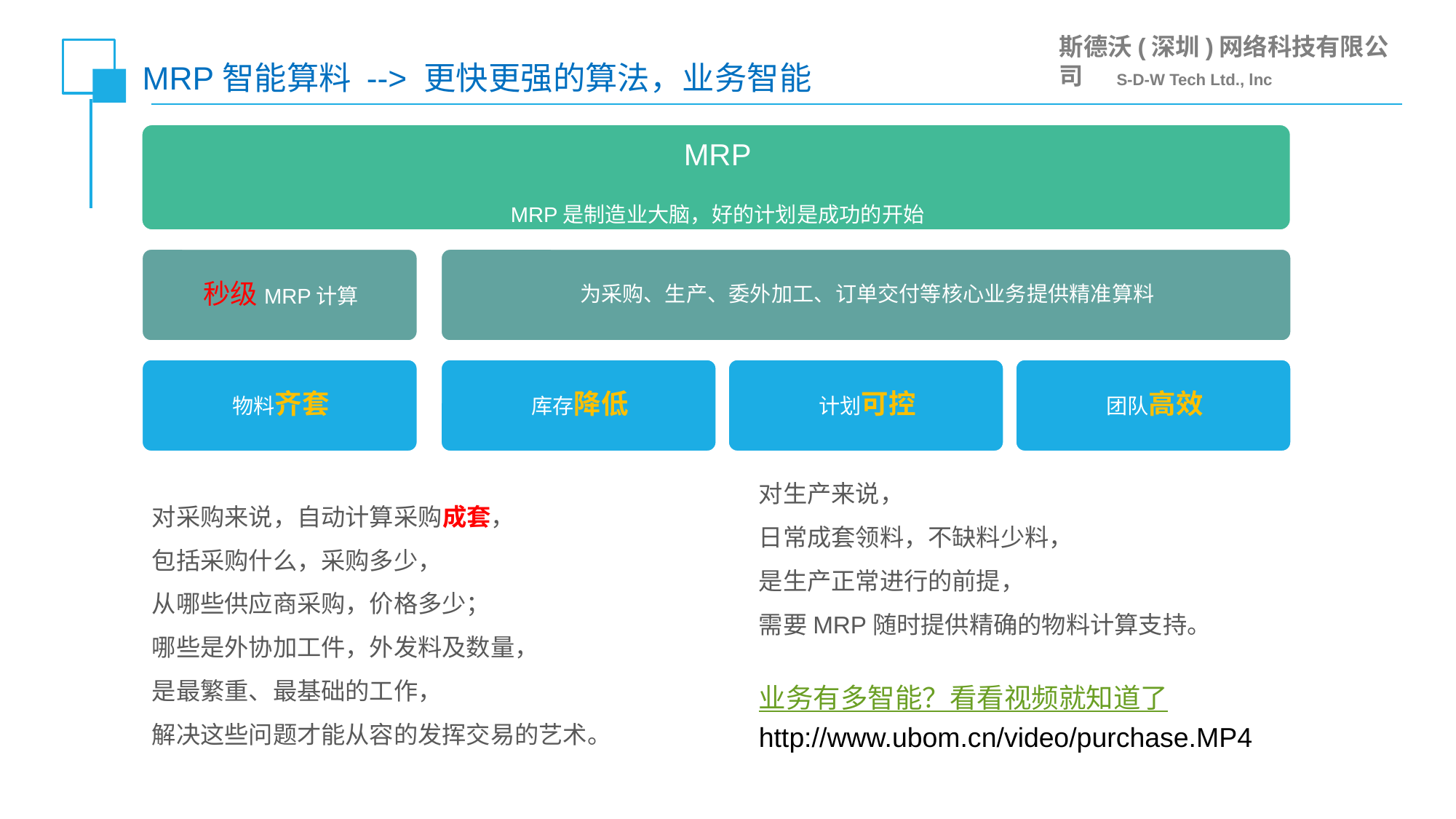

MRP智能算料 --> 更快更强的算法，业务智能
MRP
MRP是制造业大脑，好的计划是成功的开始
秒级MRP计算
物料齐套
为采购、生产、委外加工、订单交付等核心业务提供精准算料
库存降低
计划可控
团队高效
对生产来说，
日常成套领料，不缺料少料，
是生产正常进行的前提，
需要MRP随时提供精确的物料计算支持。
对采购来说，自动计算采购成套，
包括采购什么，采购多少，
从哪些供应商采购，价格多少；
哪些是外协加工件，外发料及数量，
是最繁重、最基础的工作，
解决这些问题才能从容的发挥交易的艺术。
业务有多智能？看看视频就知道了
http://www.ubom.cn/video/purchase.MP4